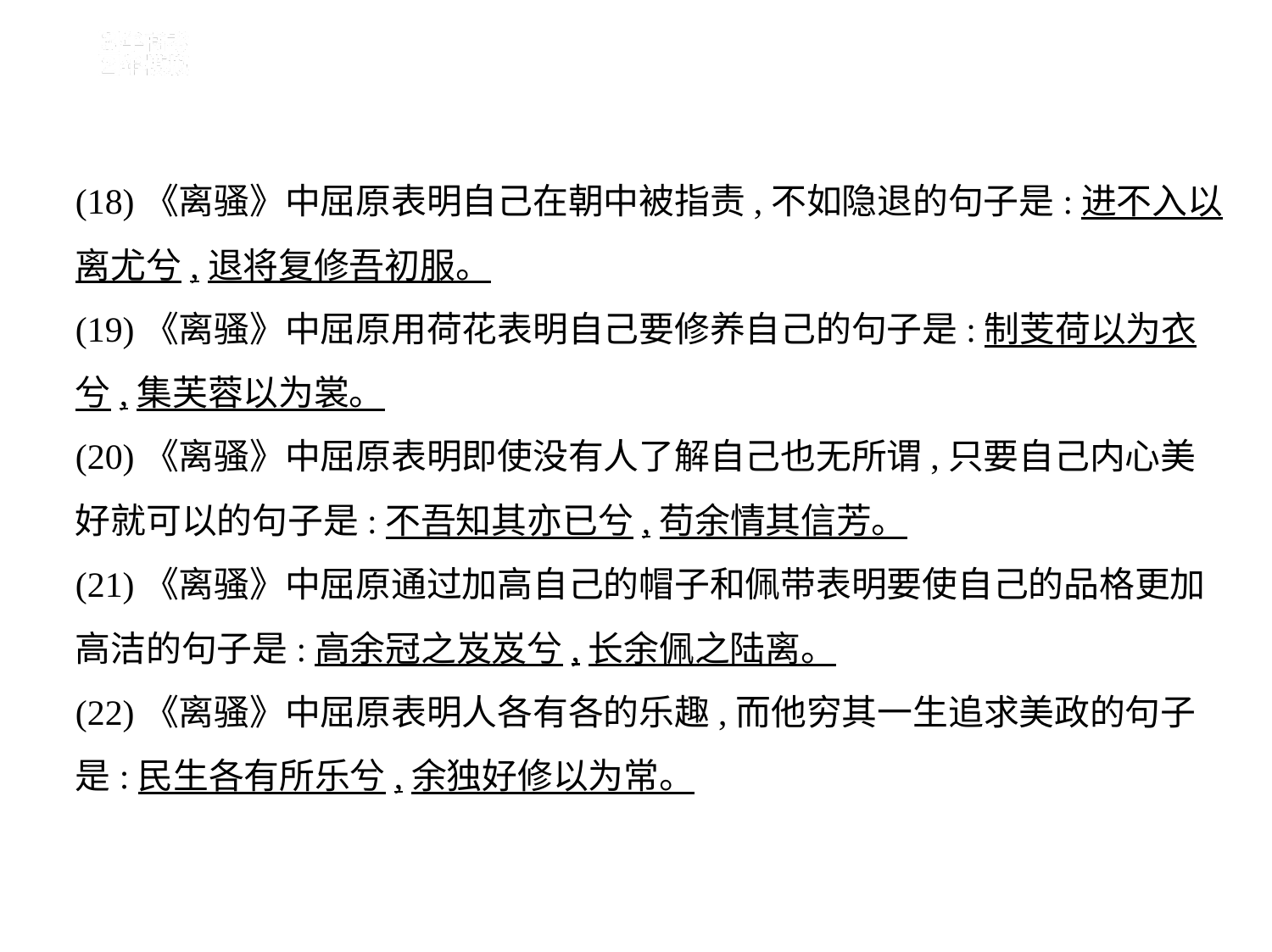

(18)《离骚》中屈原表明自己在朝中被指责,不如隐退的句子是:进不入以
离尤兮,退将复修吾初服。
(19)《离骚》中屈原用荷花表明自己要修养自己的句子是:制芰荷以为衣
兮,集芙蓉以为裳。
(20)《离骚》中屈原表明即使没有人了解自己也无所谓,只要自己内心美
好就可以的句子是:不吾知其亦已兮,苟余情其信芳。
(21)《离骚》中屈原通过加高自己的帽子和佩带表明要使自己的品格更加
高洁的句子是:高余冠之岌岌兮,长余佩之陆离。
(22)《离骚》中屈原表明人各有各的乐趣,而他穷其一生追求美政的句子
是:民生各有所乐兮,余独好修以为常。